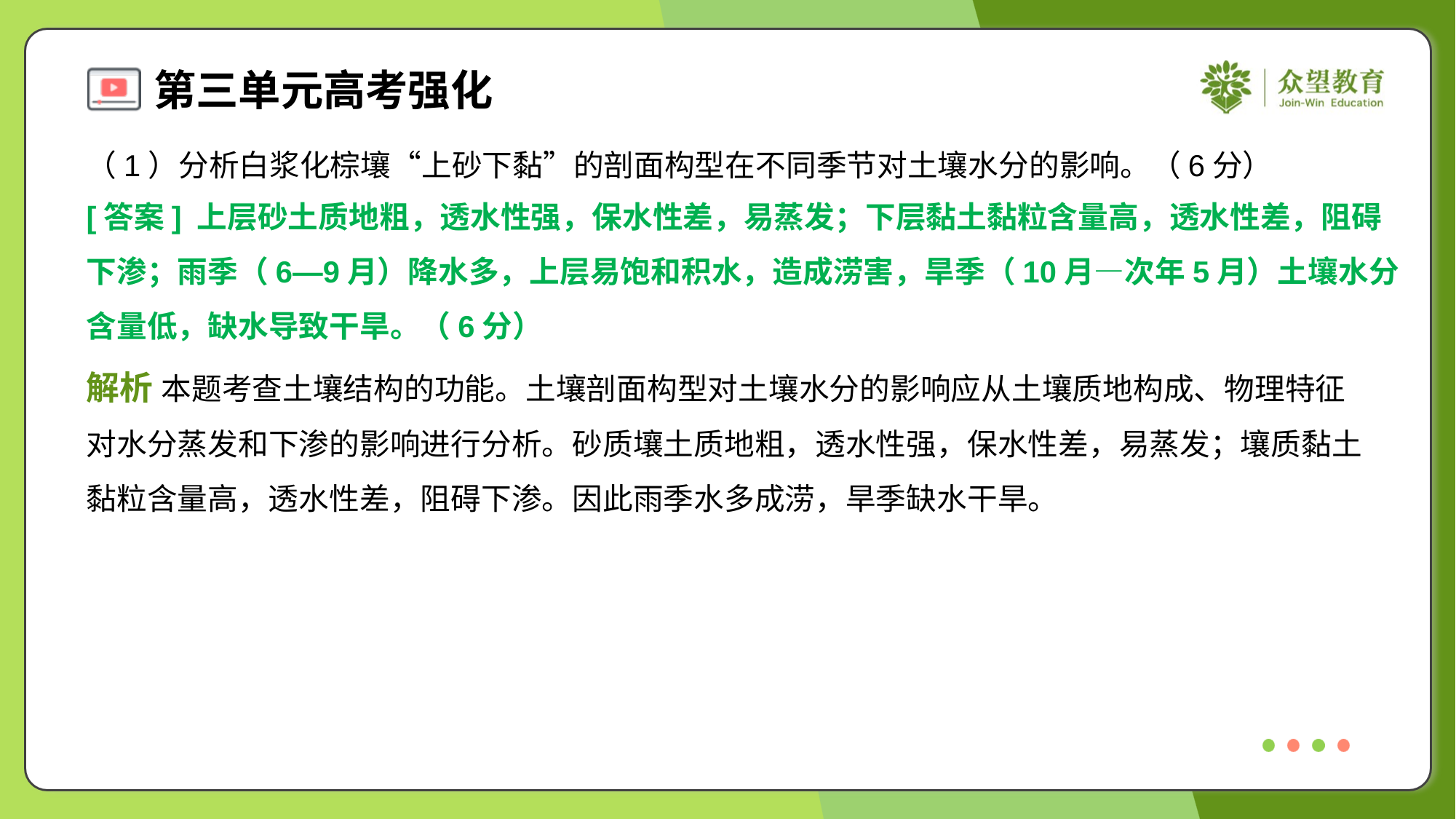

（1）分析白浆化棕壤“上砂下黏”的剖面构型在不同季节对土壤水分的影响。（6分）
[答案] 上层砂土质地粗，透水性强，保水性差，易蒸发；下层黏土黏粒含量高，透水性差，阻碍
下渗；雨季（6—9月）降水多，上层易饱和积水，造成涝害，旱季（10月—次年5月）土壤水分
含量低，缺水导致干旱。（6分）
解析 本题考查土壤结构的功能。土壤剖面构型对土壤水分的影响应从土壤质地构成、物理特征
对水分蒸发和下渗的影响进行分析。砂质壤土质地粗，透水性强，保水性差，易蒸发；壤质黏土
黏粒含量高，透水性差，阻碍下渗。因此雨季水多成涝，旱季缺水干旱。